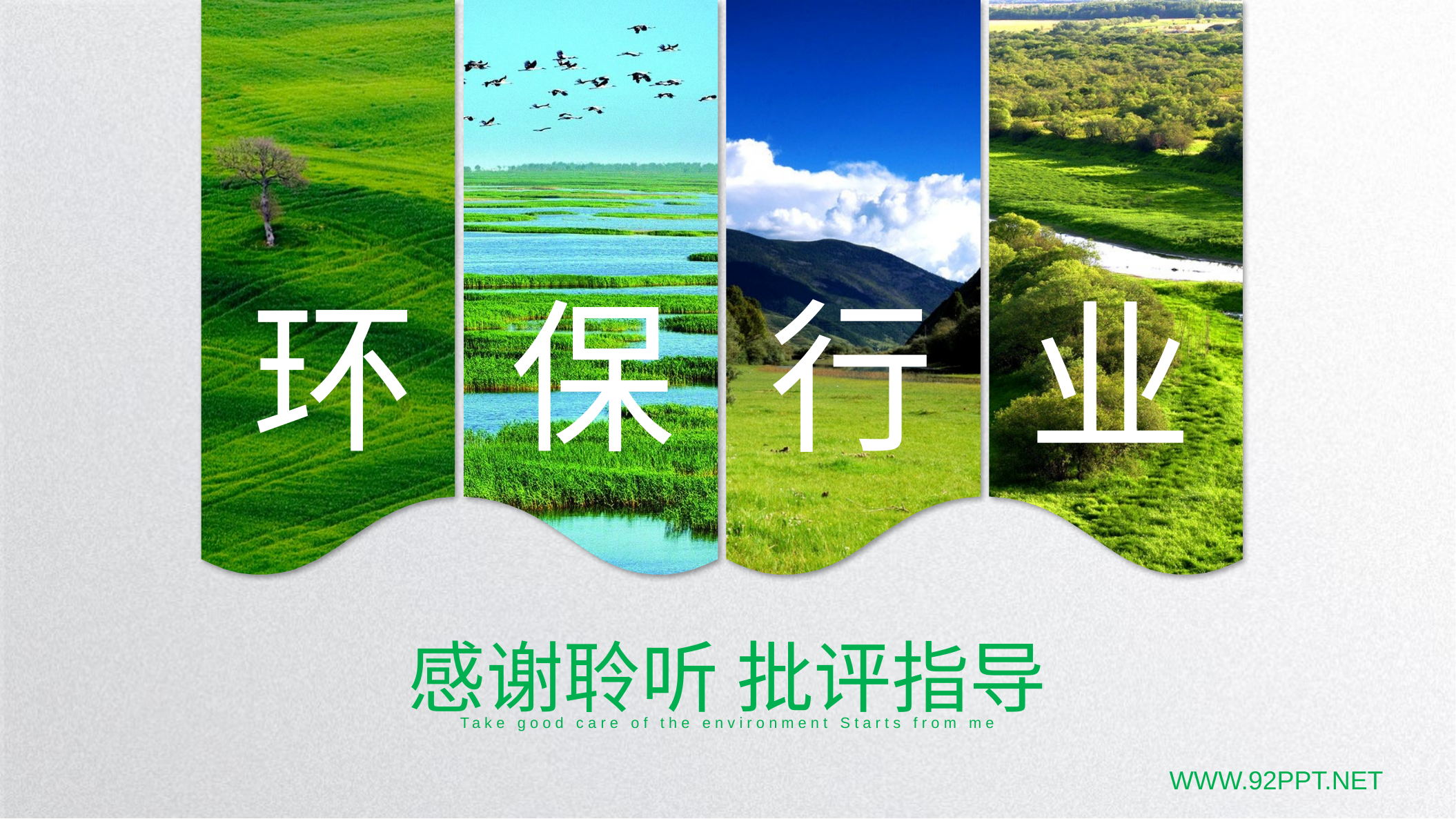

环
保
行
业
感谢聆听 批评指导
Take good care of the environment Starts from me
www.92ppt.net